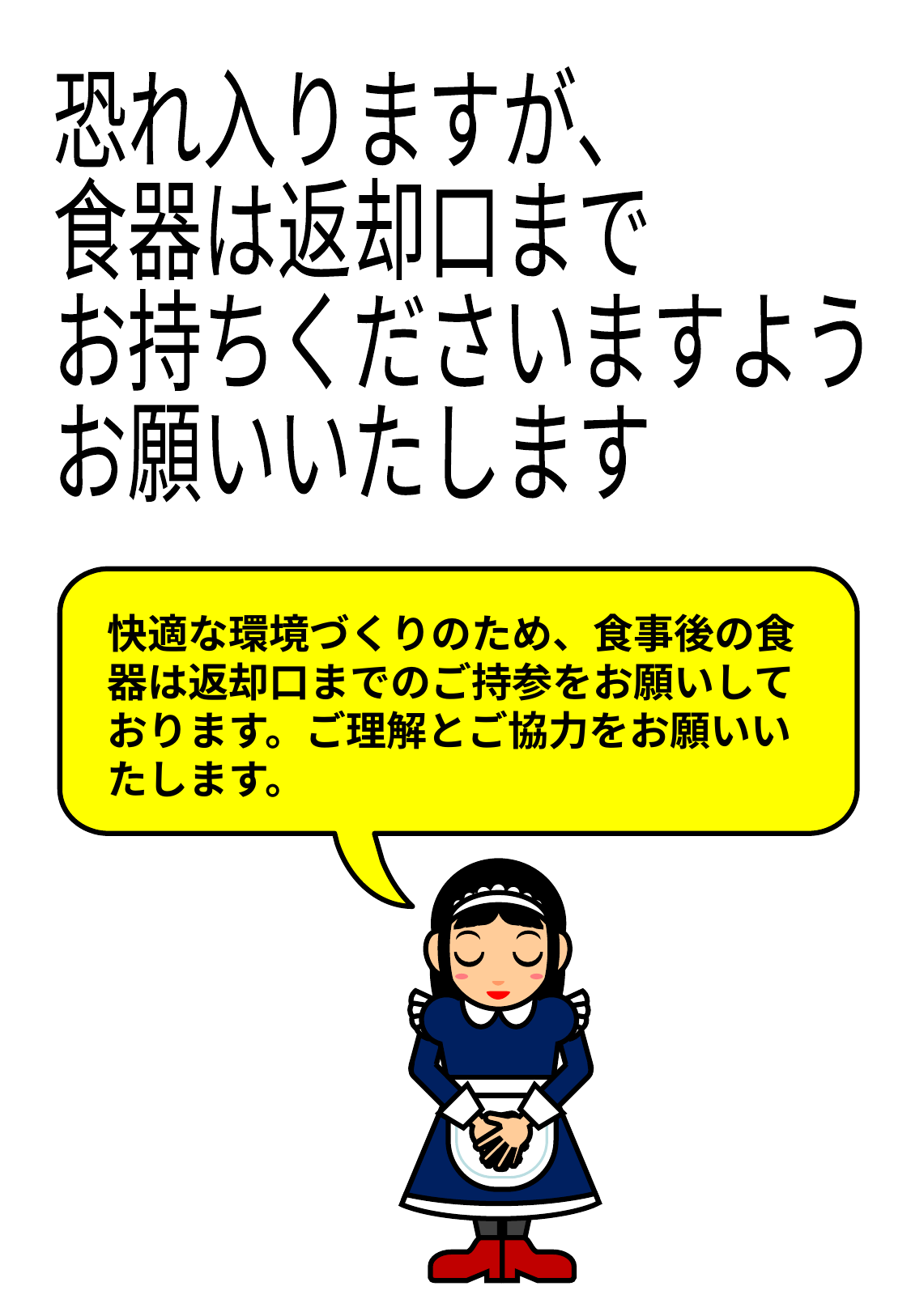

恐れ入りますが、
食器は返却口まで
お持ちくださいますよう
お願いいたします

快適な環境づくりのため、食事後の食器は返却口までのご持参をお願いしております。ご理解とご協力をお願いいたします。